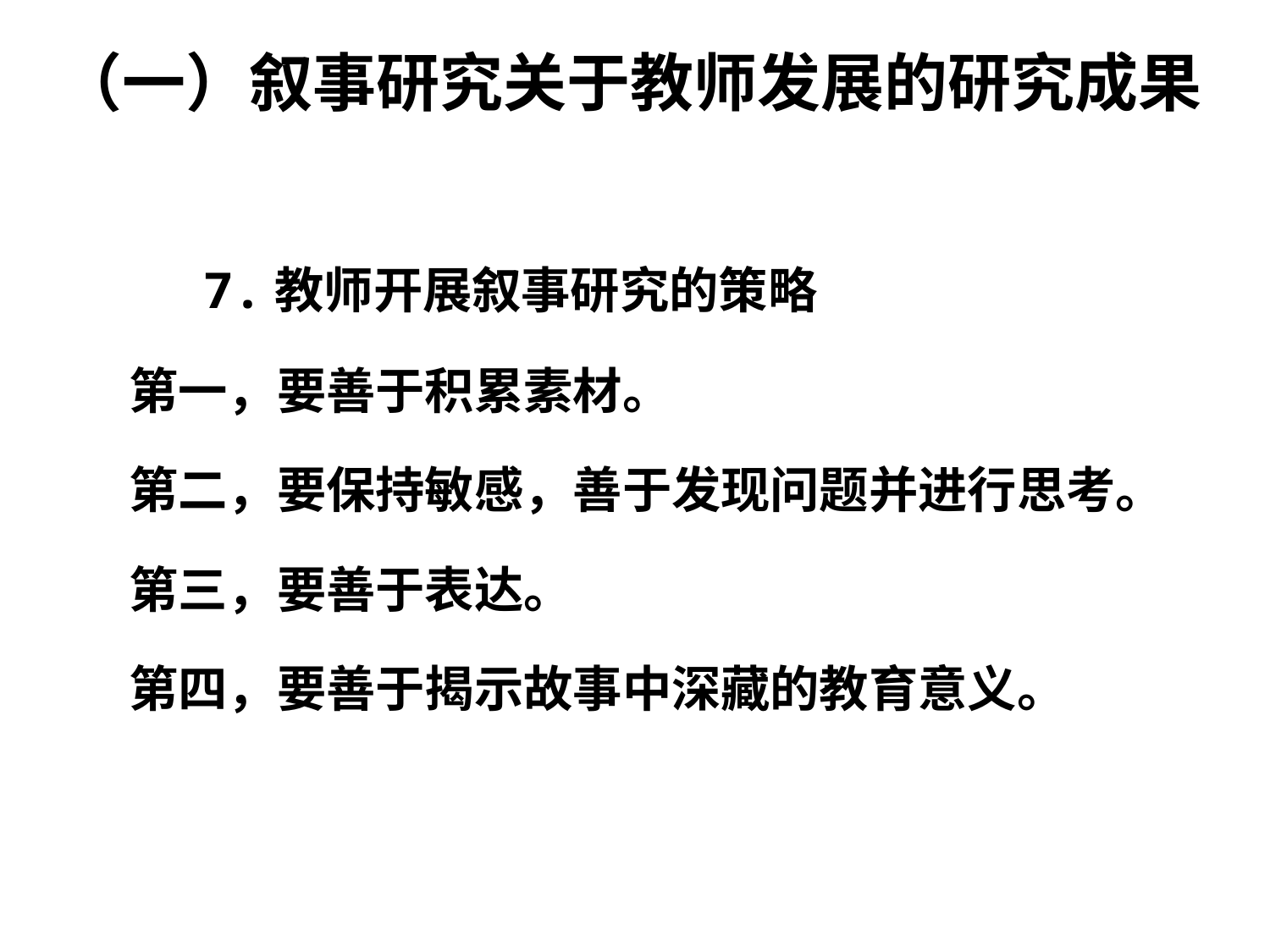

（一）叙事研究关于教师发展的研究成果
    7.教师开展叙事研究的策略
    第一，要善于积累素材。
    第二，要保持敏感，善于发现问题并进行思考。
    第三，要善于表达。
    第四，要善于揭示故事中深藏的教育意义。